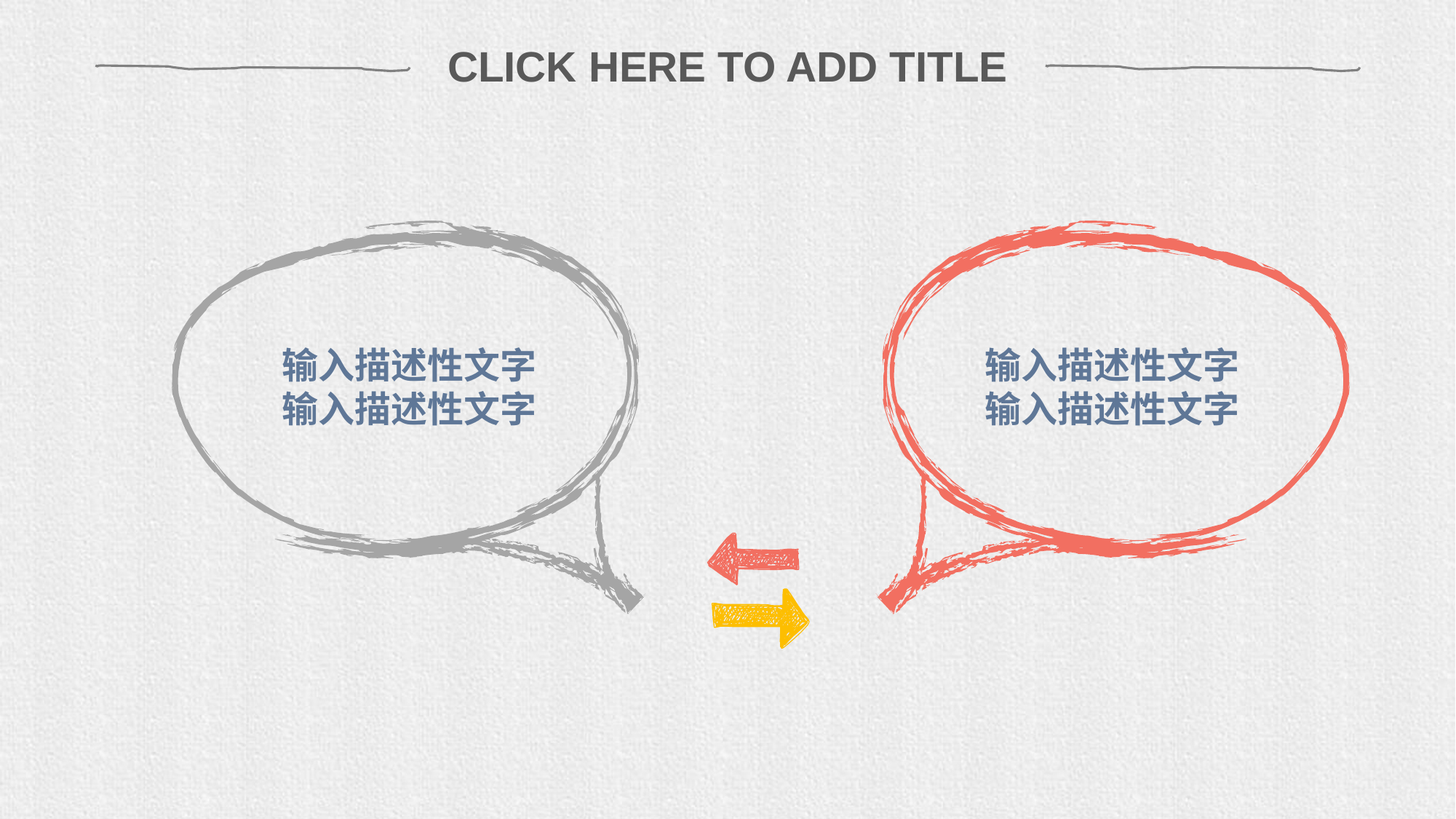

CLICK HERE TO ADD TITLE

输入描述性文字
输入描述性文字

输入描述性文字
输入描述性文字